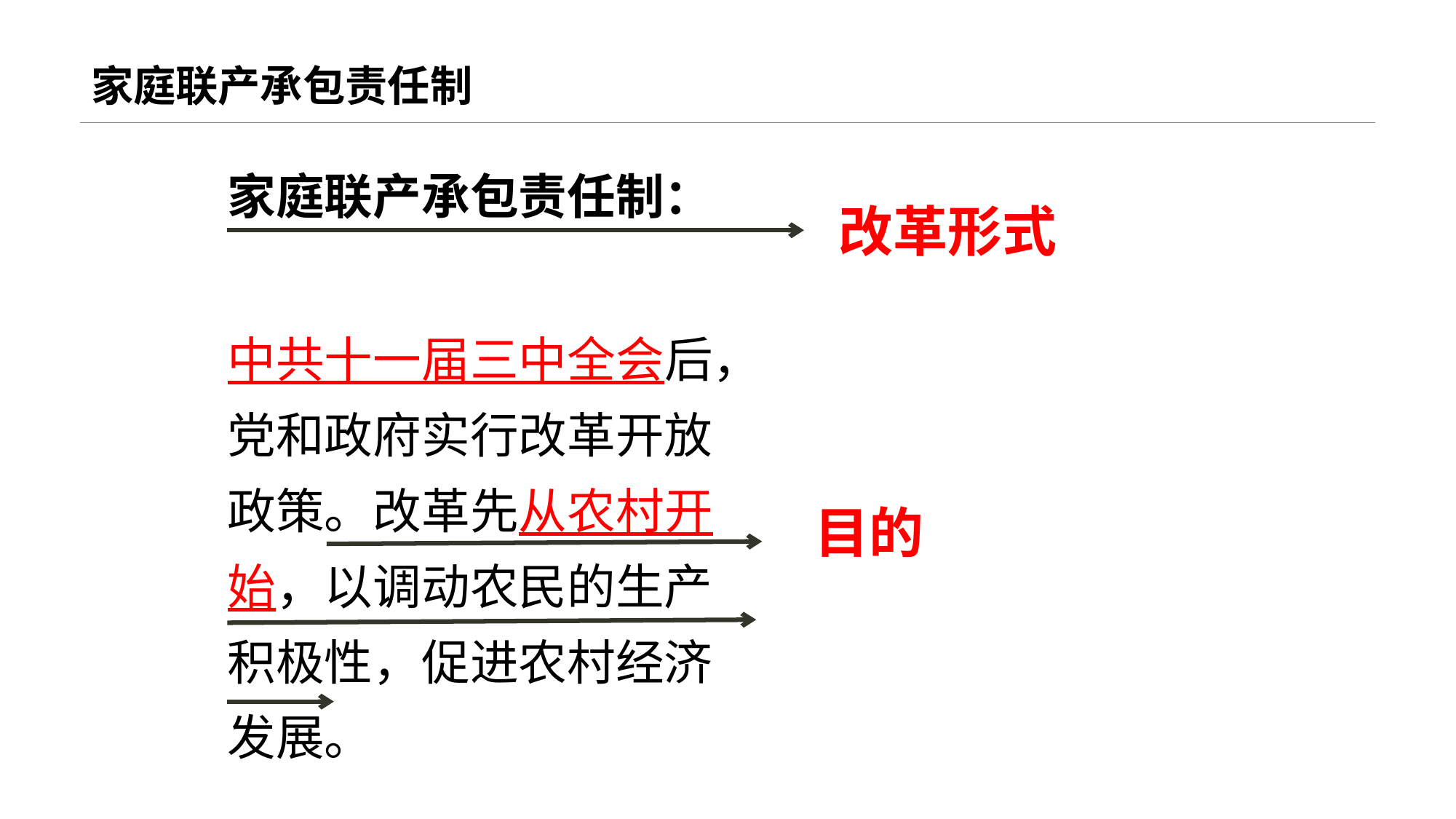

# 家庭联产承包责任制
家庭联产承包责任制：
中共十一届三中全会后，党和政府实行改革开放政策。改革先从农村开始，以调动农民的生产积极性，促进农村经济发展。
改革形式
目的